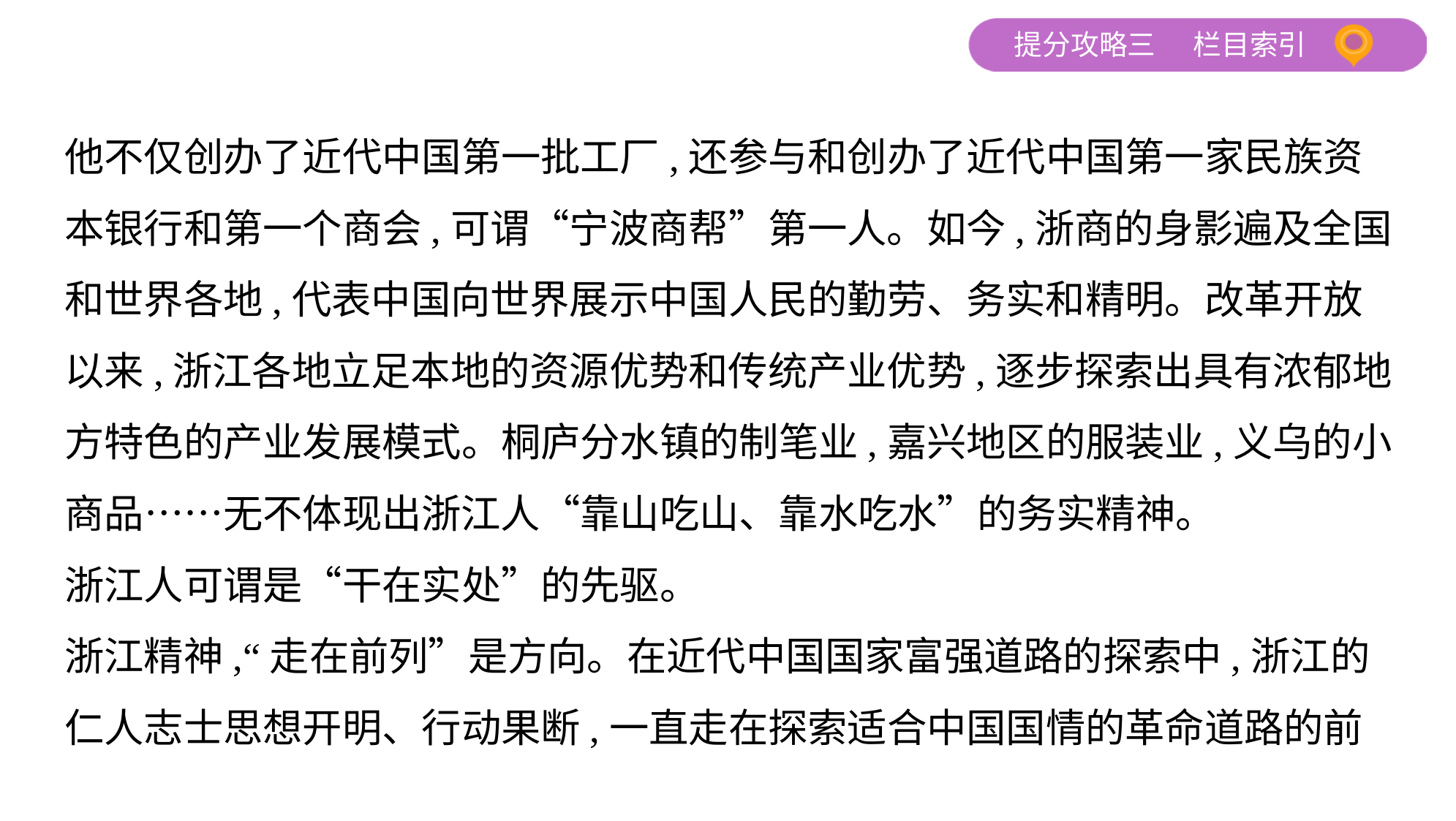

他不仅创办了近代中国第一批工厂,还参与和创办了近代中国第一家民族资
本银行和第一个商会,可谓“宁波商帮”第一人。如今,浙商的身影遍及全国
和世界各地,代表中国向世界展示中国人民的勤劳、务实和精明。改革开放
以来,浙江各地立足本地的资源优势和传统产业优势,逐步探索出具有浓郁地
方特色的产业发展模式。桐庐分水镇的制笔业,嘉兴地区的服装业,义乌的小
商品……无不体现出浙江人“靠山吃山、靠水吃水”的务实精神。
浙江人可谓是“干在实处”的先驱。
浙江精神,“走在前列”是方向。在近代中国国家富强道路的探索中,浙江的
仁人志士思想开明、行动果断,一直走在探索适合中国国情的革命道路的前